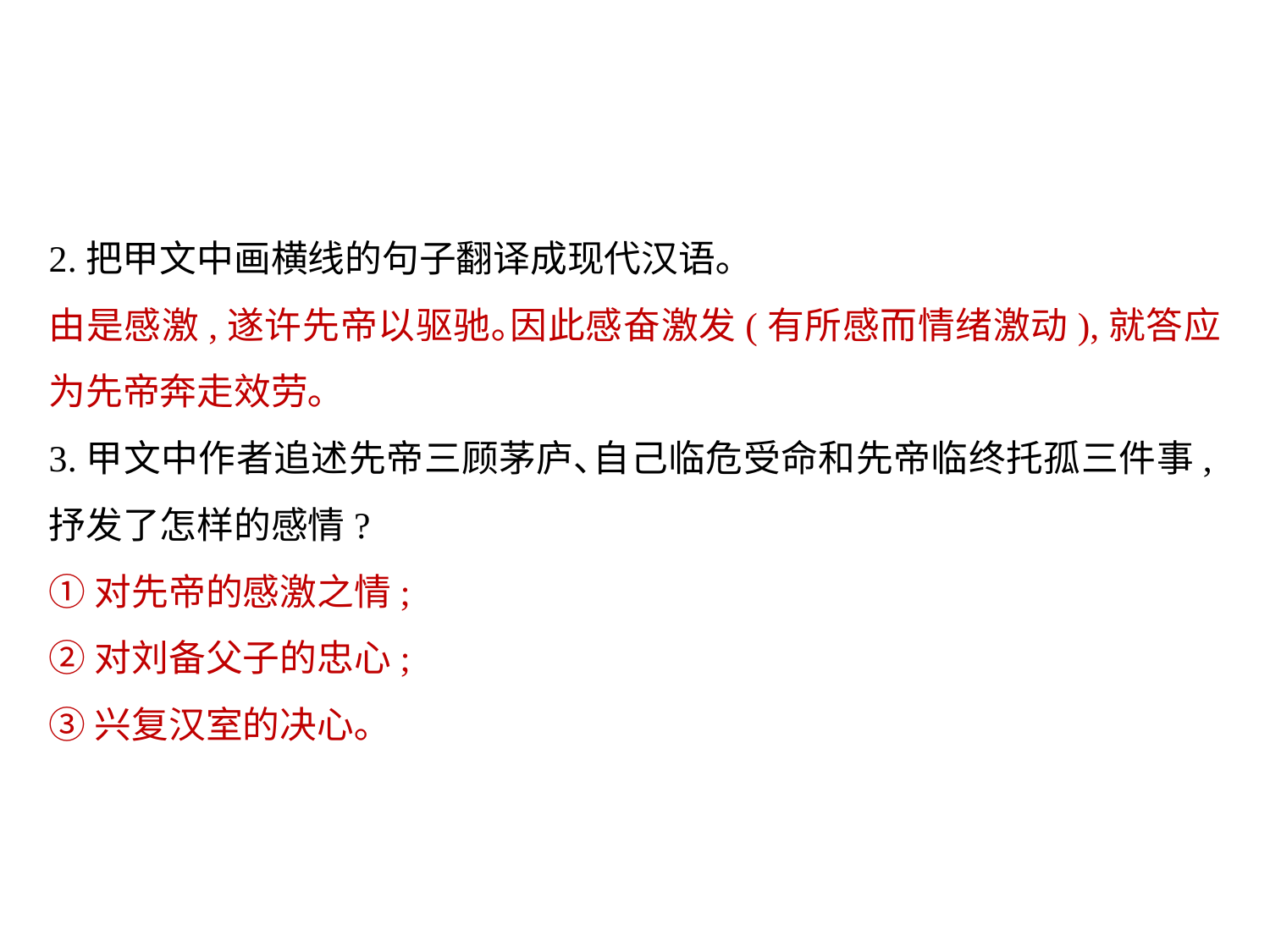

2.把甲文中画横线的句子翻译成现代汉语｡
由是感激,遂许先帝以驱驰｡因此感奋激发(有所感而情绪激动),就答应为先帝奔走效劳｡
3.甲文中作者追述先帝三顾茅庐､自己临危受命和先帝临终托孤三件事,抒发了怎样的感情?
①对先帝的感激之情;
②对刘备父子的忠心;
③兴复汉室的决心｡